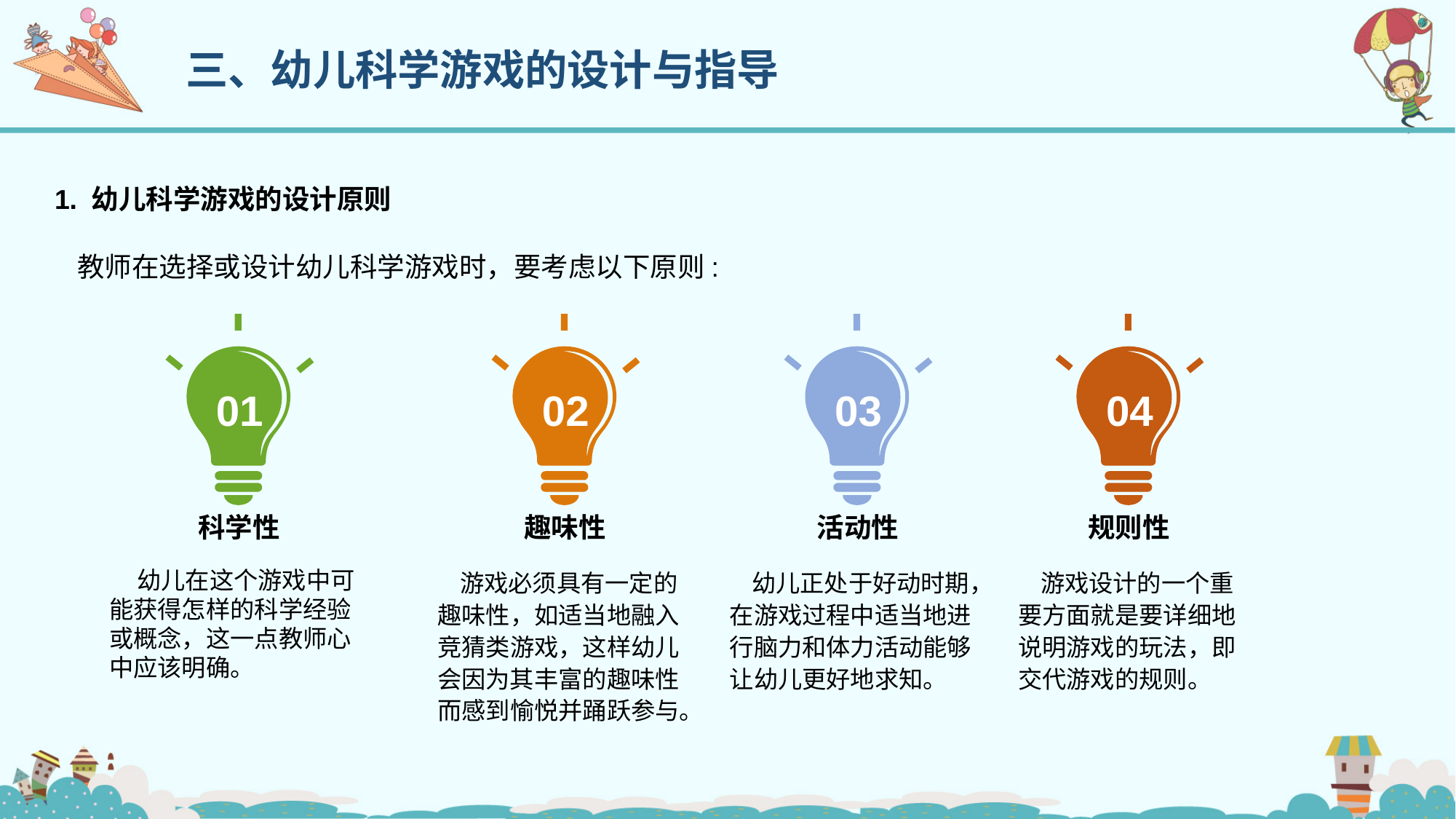

三、幼儿科学游戏的设计与指导

1. 幼儿科学游戏的设计原则
教师在选择或设计幼儿科学游戏时，要考虑以下原则:
01
02
03
04
科学性
趣味性
活动性
规则性
    幼儿在这个游戏中可能获得怎样的科学经验或概念，这一点教师心中应该明确。
   游戏必须具有一定的趣味性，如适当地融入竞猜类游戏，这样幼儿会因为其丰富的趣味性而感到愉悦并踊跃参与。
   幼儿正处于好动时期，在游戏过程中适当地进行脑力和体力活动能够让幼儿更好地求知。
   游戏设计的一个重要方面就是要详细地说明游戏的玩法，即交代游戏的规则。